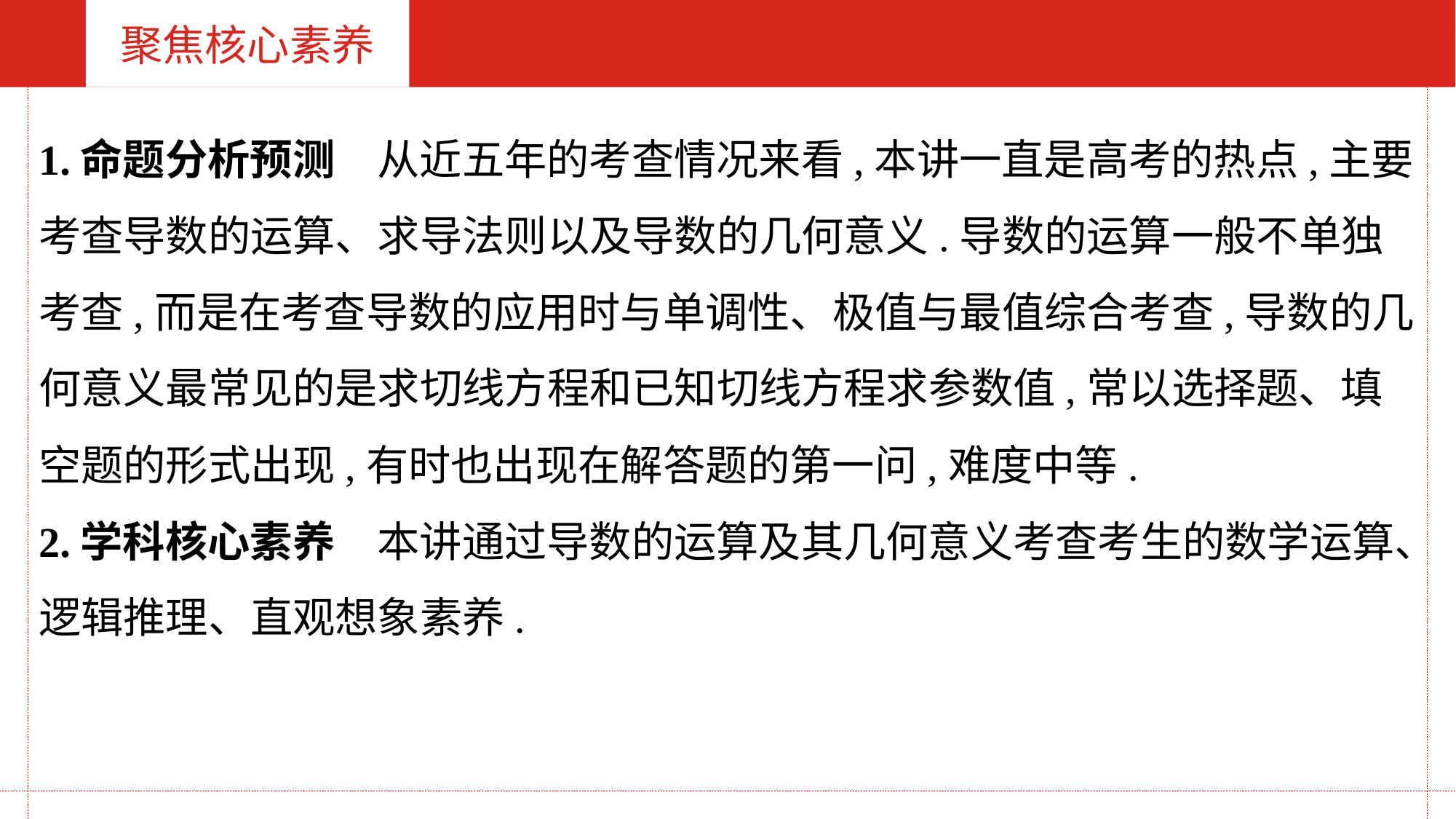

聚焦核心素养
1.命题分析预测　从近五年的考查情况来看,本讲一直是高考的热点,主要考查导数的运算、求导法则以及导数的几何意义.导数的运算一般不单独考查,而是在考查导数的应用时与单调性、极值与最值综合考查,导数的几何意义最常见的是求切线方程和已知切线方程求参数值,常以选择题、填空题的形式出现,有时也出现在解答题的第一问,难度中等.
2.学科核心素养　本讲通过导数的运算及其几何意义考查考生的数学运算、逻辑推理、直观想象素养.